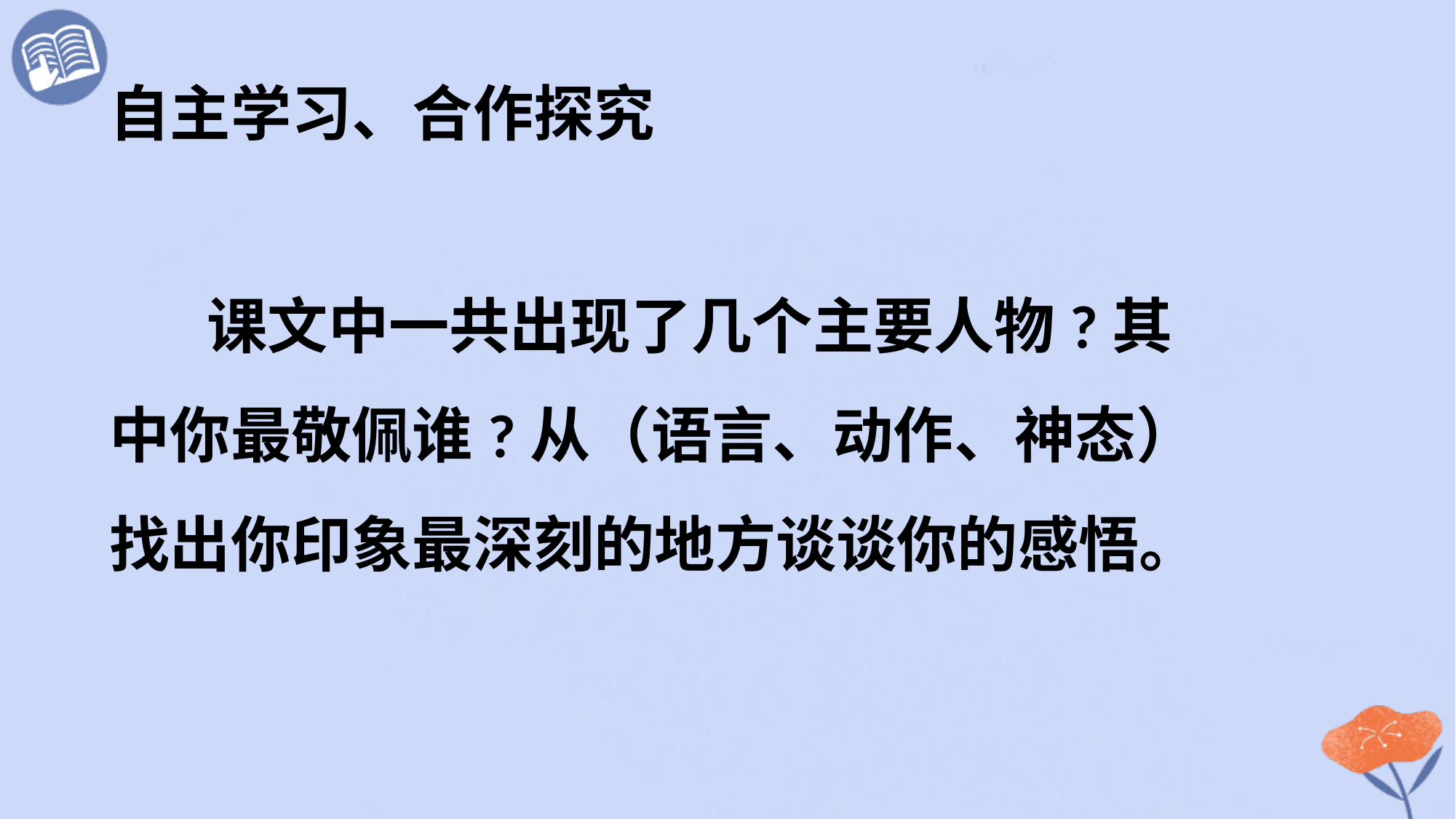

自主学习、合作探究
      课文中一共出现了几个主要人物?其中你最敬佩谁?从（语言、动作、神态）找出你印象最深刻的地方谈谈你的感悟。